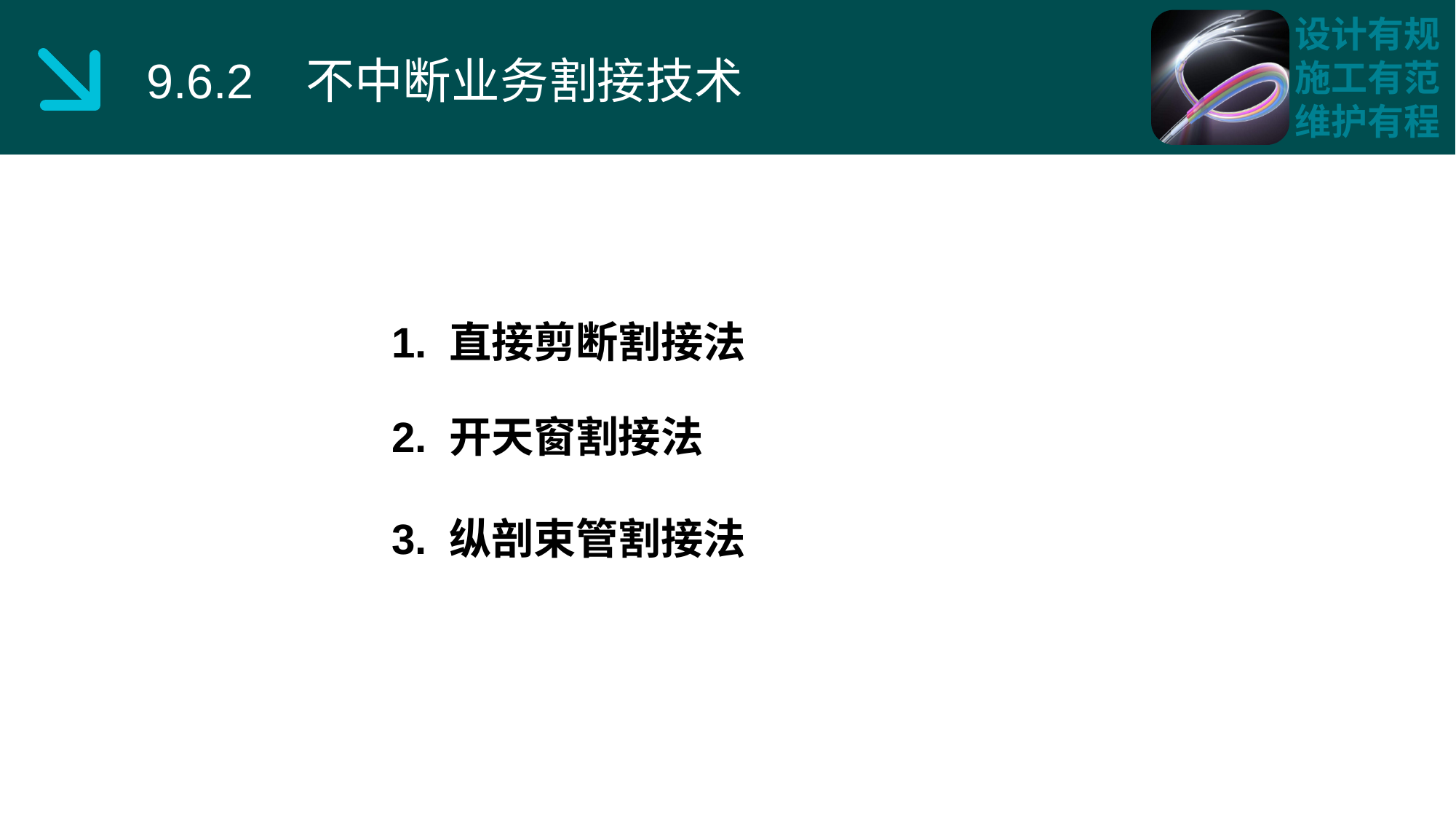

9.6.2   不中断业务割接技术

1. 直接剪断割接法

2. 开天窗割接法

3. 纵剖束管割接法